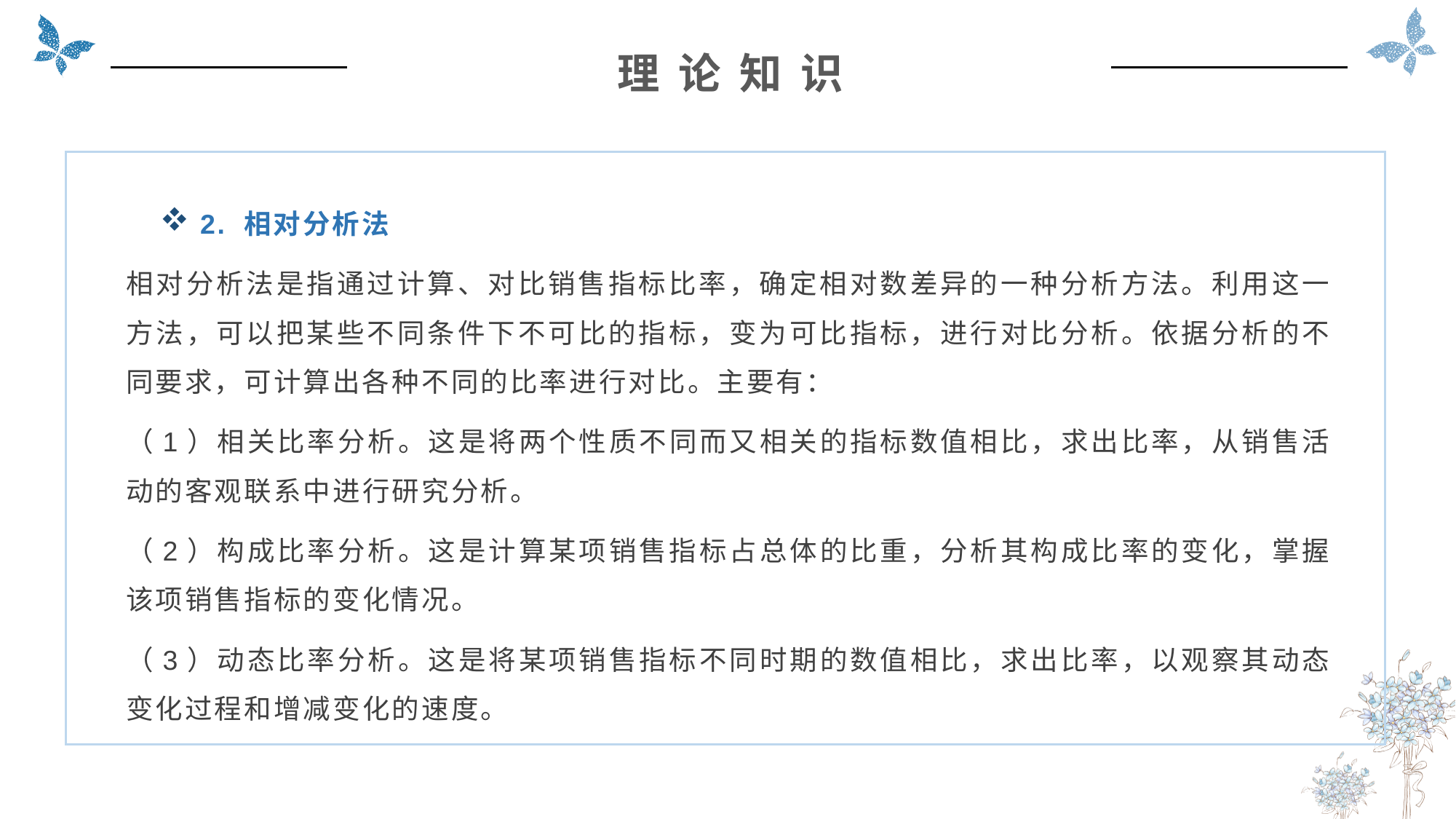

理 论 知 识

 2. 相对分析法
相对分析法是指通过计算、对比销售指标比率，确定相对数差异的一种分析方法。利用这一方法，可以把某些不同条件下不可比的指标，变为可比指标，进行对比分析。依据分析的不同要求，可计算出各种不同的比率进行对比。主要有：
（1）相关比率分析。这是将两个性质不同而又相关的指标数值相比，求出比率，从销售活动的客观联系中进行研究分析。
（2）构成比率分析。这是计算某项销售指标占总体的比重，分析其构成比率的变化，掌握该项销售指标的变化情况。
（3）动态比率分析。这是将某项销售指标不同时期的数值相比，求出比率，以观察其动态变化过程和增减变化的速度。